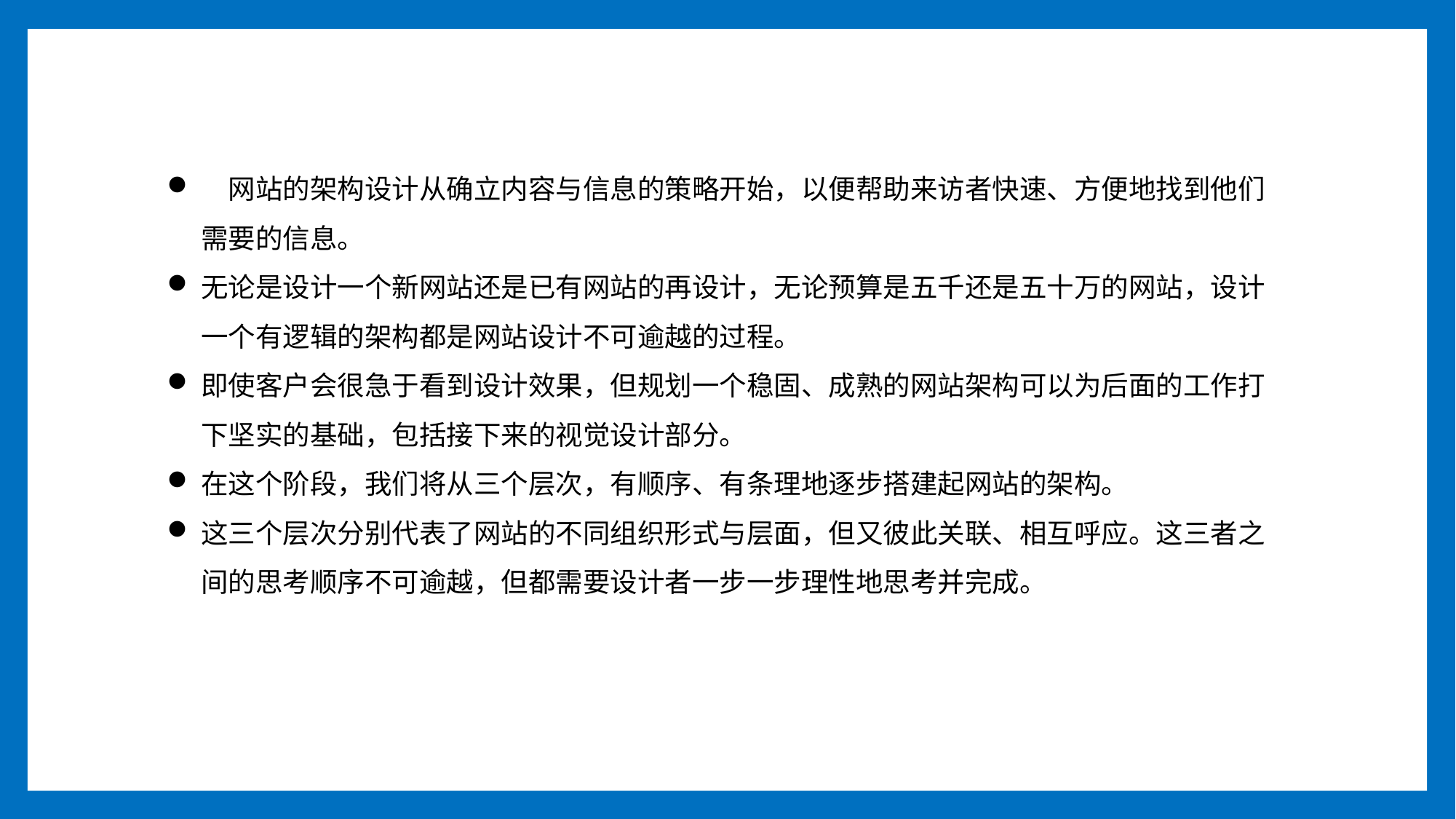

网站的架构设计从确立内容与信息的策略开始，以便帮助来访者快速、方便地找到他们需要的信息。
无论是设计一个新网站还是已有网站的再设计，无论预算是五千还是五十万的网站，设计一个有逻辑的架构都是网站设计不可逾越的过程。
即使客户会很急于看到设计效果，但规划一个稳固、成熟的网站架构可以为后面的工作打下坚实的基础，包括接下来的视觉设计部分。
在这个阶段，我们将从三个层次，有顺序、有条理地逐步搭建起网站的架构。
这三个层次分别代表了网站的不同组织形式与层面，但又彼此关联、相互呼应。这三者之间的思考顺序不可逾越，但都需要设计者一步一步理性地思考并完成。